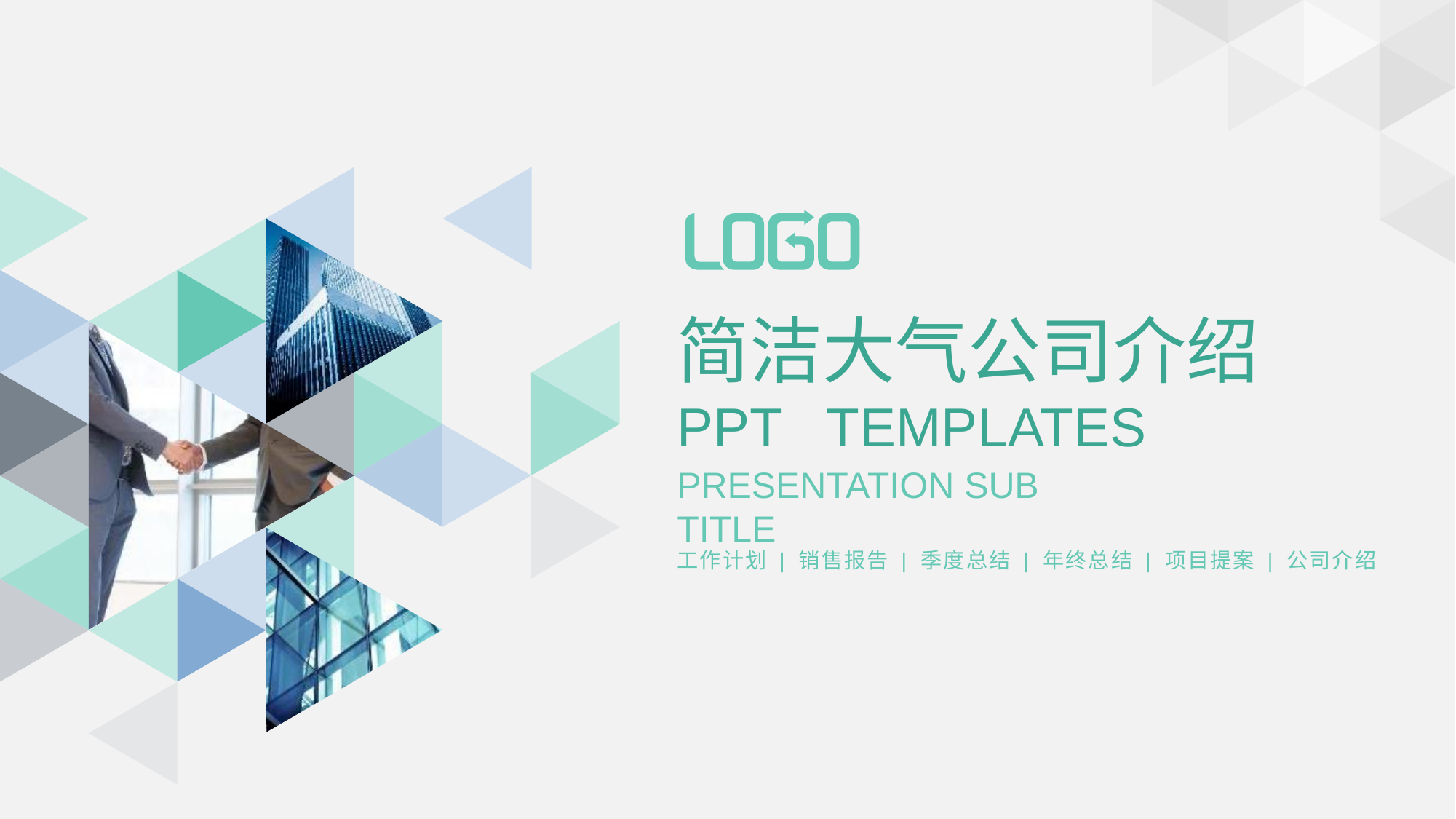

简洁大气公司介绍
PPT   TEMPLATES

PRESENTATION SUB TITLE

工作计划 | 销售报告 | 季度总结 | 年终总结 | 项目提案 | 公司介绍